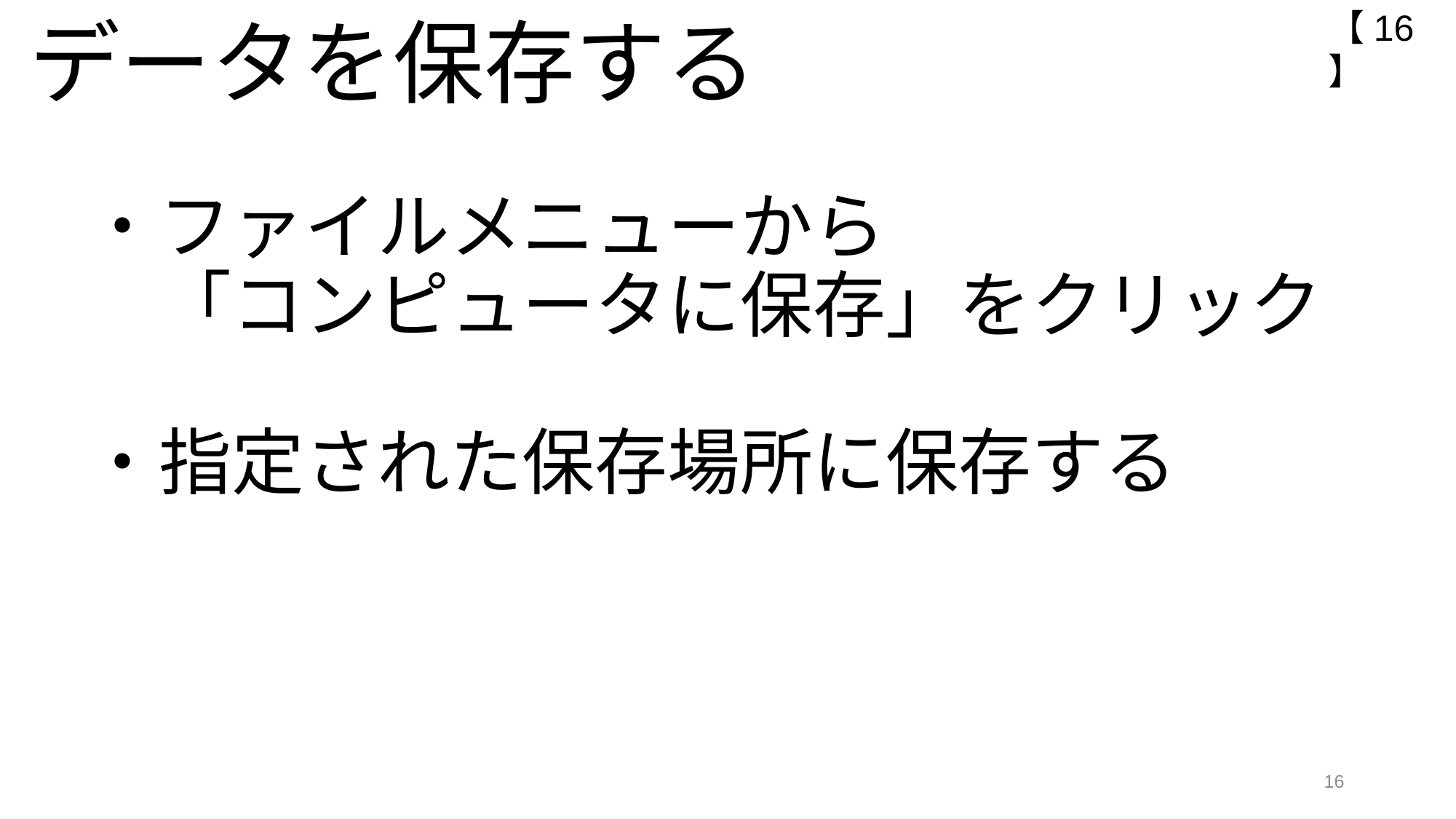

【16】
データを保存する
・ファイルメニューから
　「コンピュータに保存」をクリック

・指定された保存場所に保存する
16